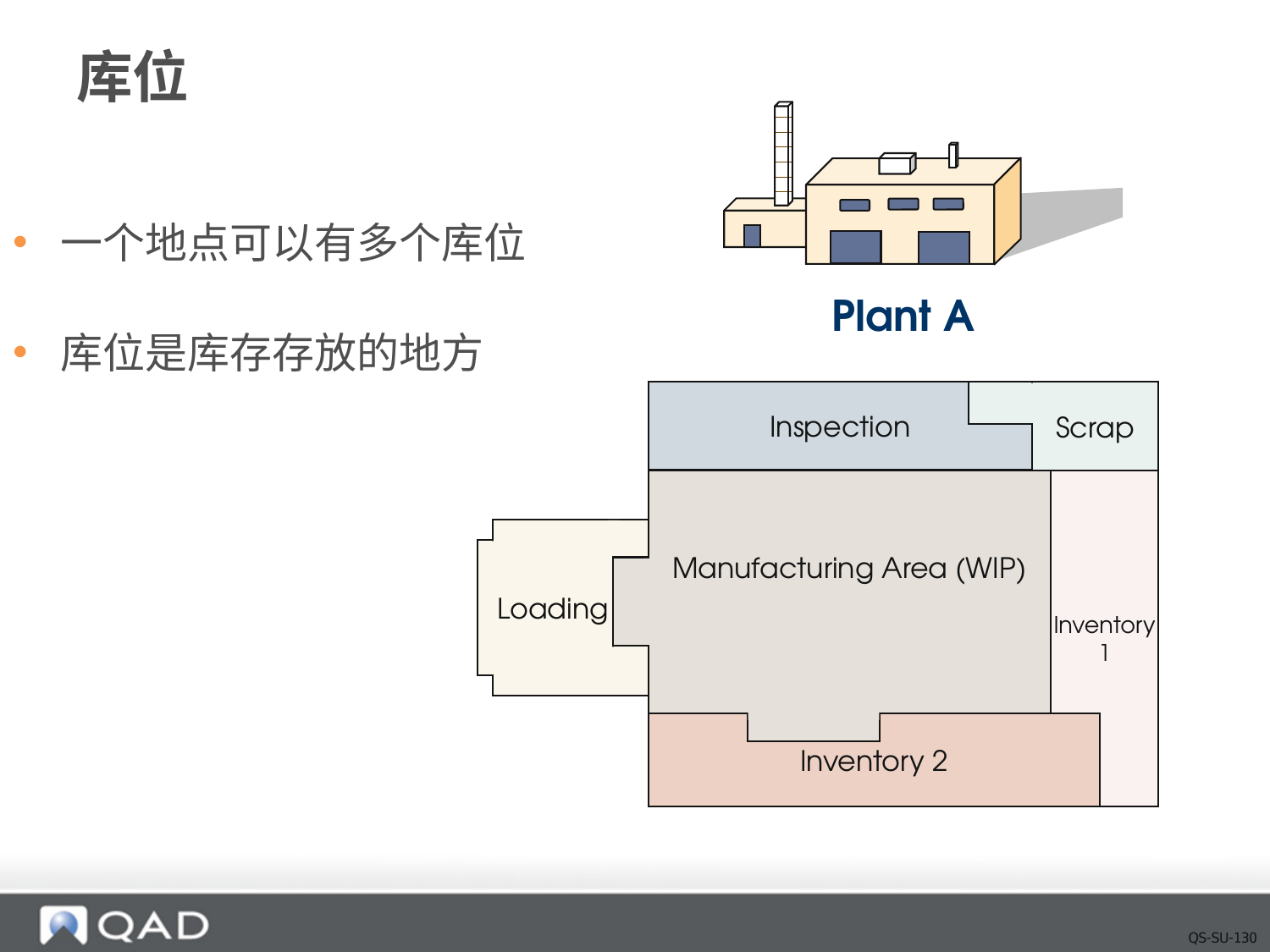

# 库位

一个地点可以有多个库位
库位是库存存放的地方
Plant A
Inspection

Scrap

Manufacturing Area (WIP)

Inventory
1
Loading

Inventory 2
QS-SU-130